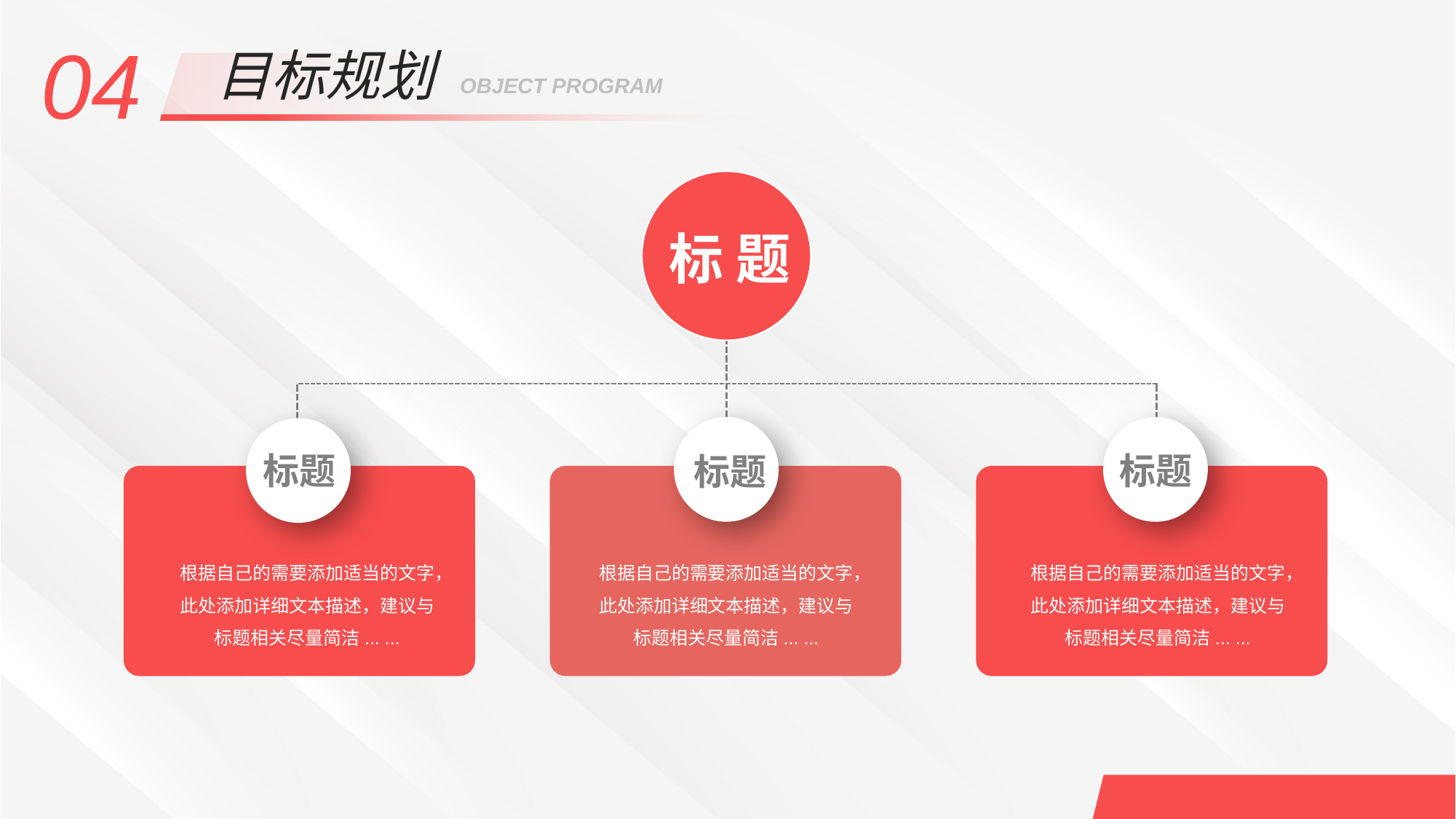

04
目标规划

OBJECT PROGRAM

标 题

标题
标题
标题

根据自己的需要添加适当的文字，此处添加详细文本描述，建议与标题相关尽量简洁... ...
根据自己的需要添加适当的文字，此处添加详细文本描述，建议与标题相关尽量简洁... ...
根据自己的需要添加适当的文字，此处添加详细文本描述，建议与标题相关尽量简洁... ...